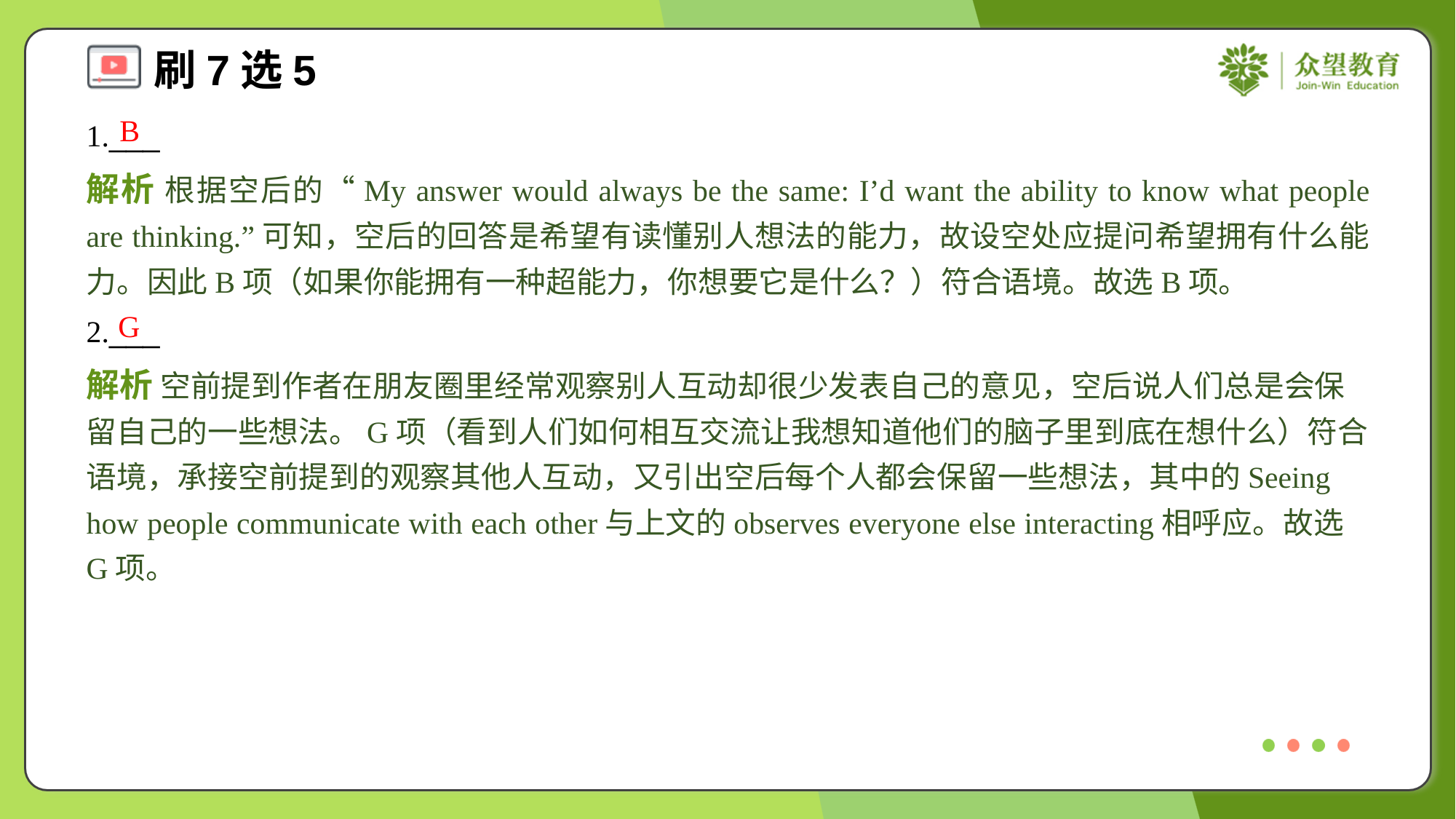

B
1.___
解析 根据空后的“My answer would always be the same: I’d want the ability to know what people are thinking.”可知，空后的回答是希望有读懂别人想法的能力，故设空处应提问希望拥有什么能力。因此B项（如果你能拥有一种超能力，你想要它是什么？）符合语境。故选B项。
G
2.___
解析 空前提到作者在朋友圈里经常观察别人互动却很少发表自己的意见，空后说人们总是会保留自己的一些想法。G项（看到人们如何相互交流让我想知道他们的脑子里到底在想什么）符合语境，承接空前提到的观察其他人互动，又引出空后每个人都会保留一些想法，其中的Seeing how people communicate with each other与上文的observes everyone else interacting相呼应。故选G项。